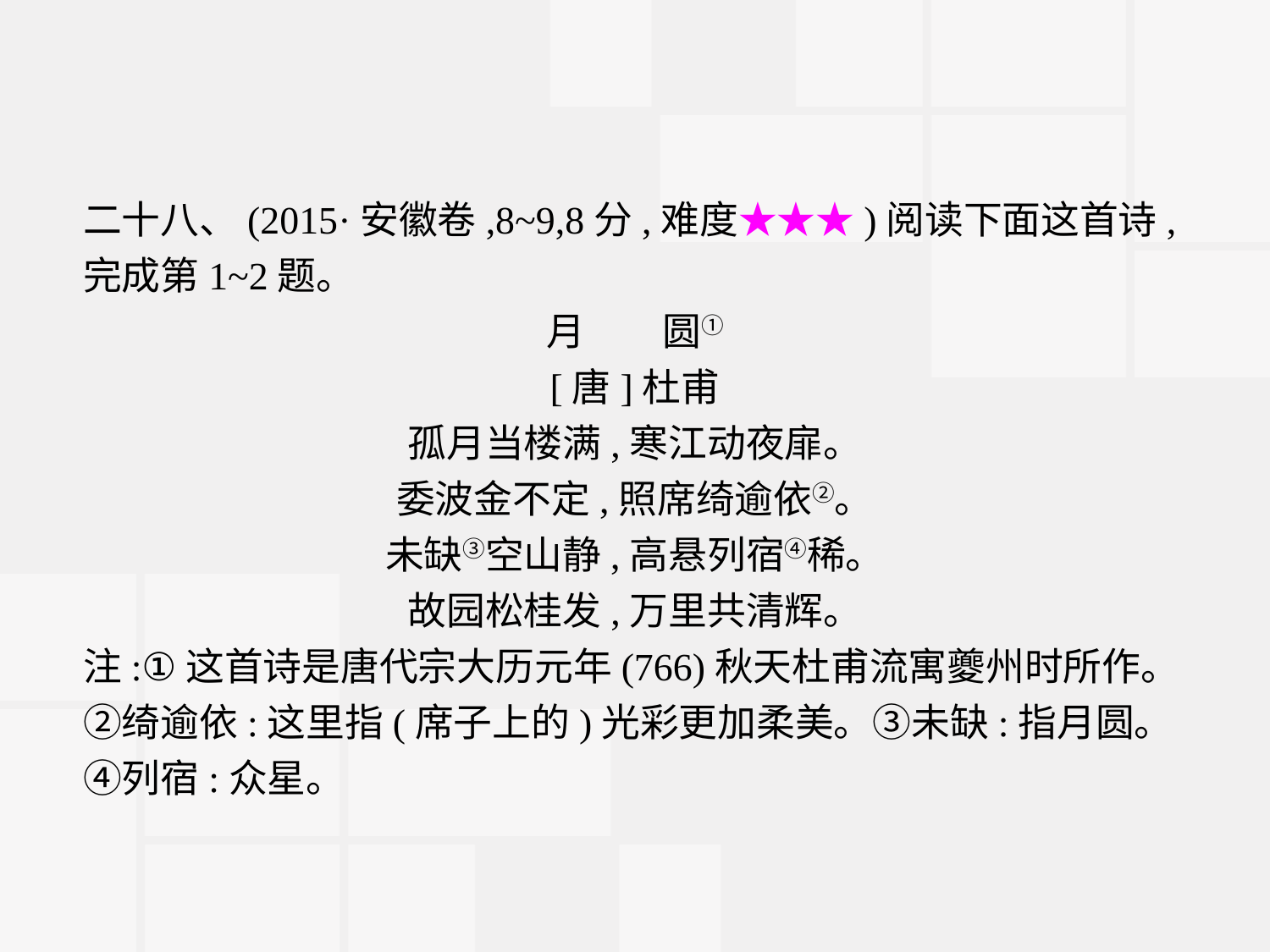

二十八、(2015·安徽卷,8~9,8分,难度★★★)阅读下面这首诗,完成第1~2题。
月　　圆①
[唐]杜甫
孤月当楼满,寒江动夜扉。
委波金不定,照席绮逾依②。
未缺③空山静,高悬列宿④稀。
故园松桂发,万里共清辉。
注:①这首诗是唐代宗大历元年(766)秋天杜甫流寓夔州时所作。②绮逾依:这里指(席子上的)光彩更加柔美。③未缺:指月圆。④列宿:众星。